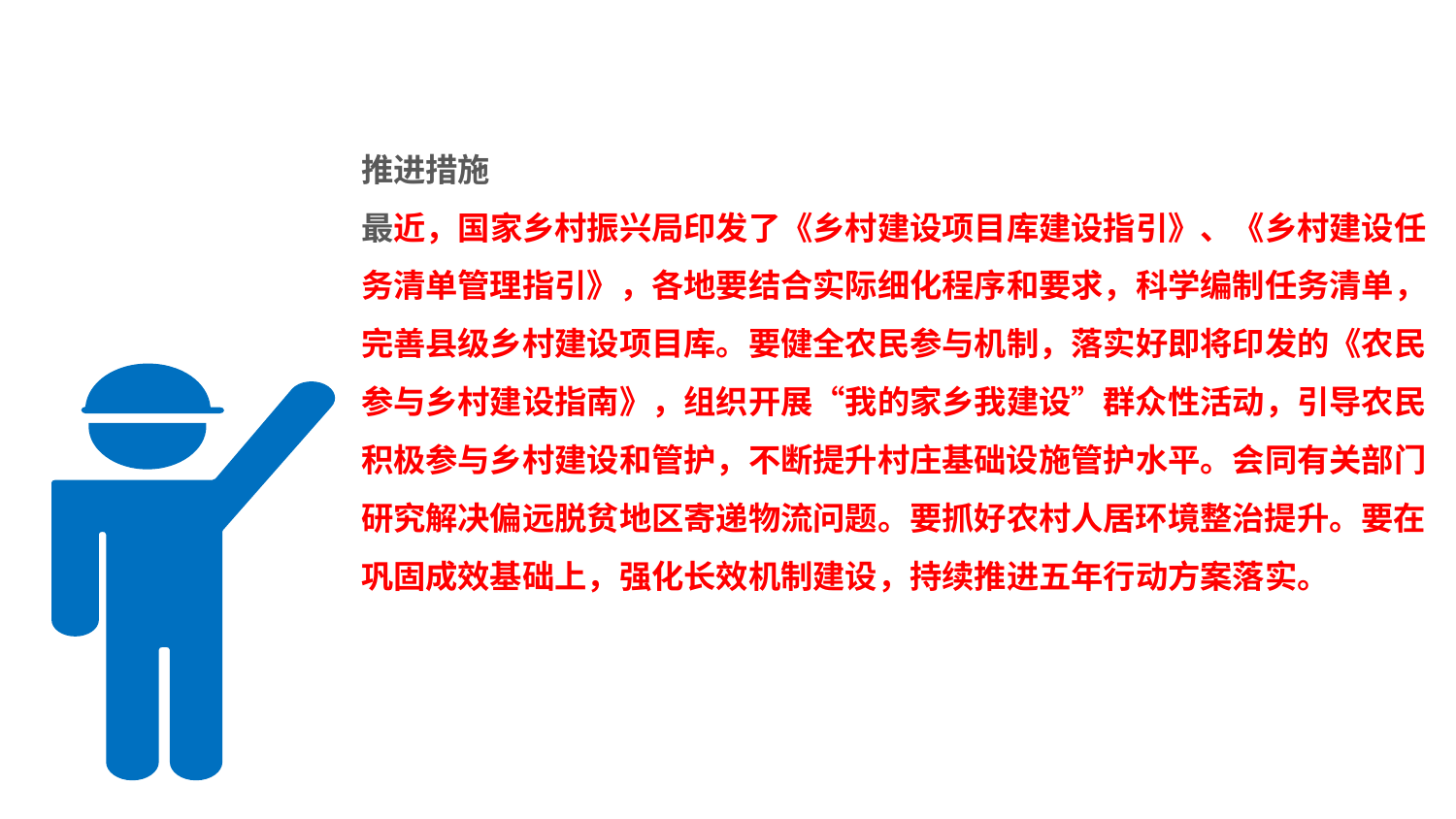

#
推进措施
最近，国家乡村振兴局印发了《乡村建设项目库建设指引》、《乡村建设任务清单管理指引》，各地要结合实际细化程序和要求，科学编制任务清单，完善县级乡村建设项目库。要健全农民参与机制，落实好即将印发的《农民参与乡村建设指南》，组织开展“我的家乡我建设”群众性活动，引导农民积极参与乡村建设和管护，不断提升村庄基础设施管护水平。会同有关部门研究解决偏远脱贫地区寄递物流问题。要抓好农村人居环境整治提升。要在巩固成效基础上，强化长效机制建设，持续推进五年行动方案落实。